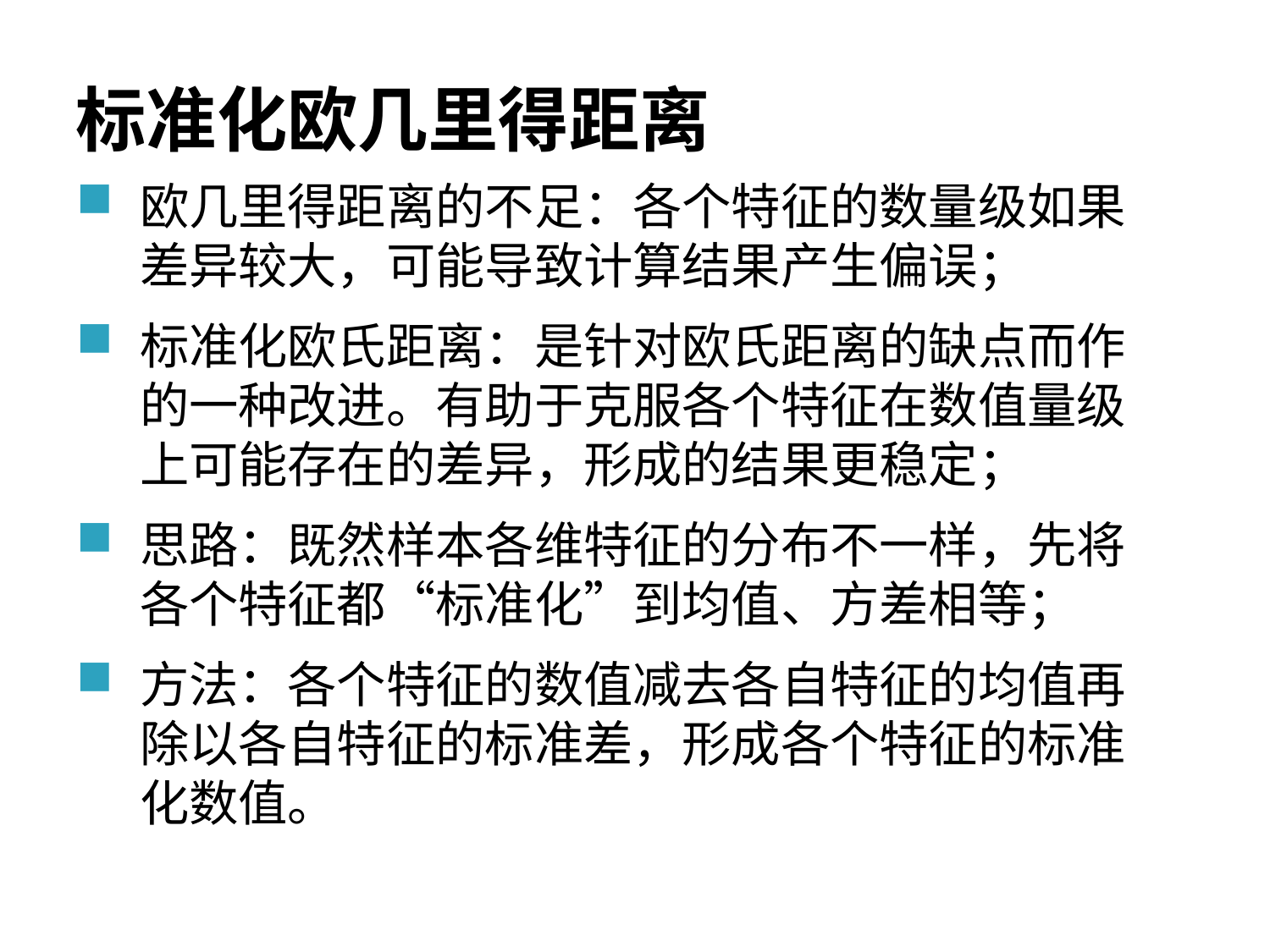

# 标准化欧几里得距离
欧几里得距离的不足：各个特征的数量级如果差异较大，可能导致计算结果产生偏误；
标准化欧氏距离：是针对欧氏距离的缺点而作的一种改进。有助于克服各个特征在数值量级上可能存在的差异，形成的结果更稳定；
思路：既然样本各维特征的分布不一样，先将各个特征都“标准化”到均值、方差相等；
方法：各个特征的数值减去各自特征的均值再除以各自特征的标准差，形成各个特征的标准化数值。